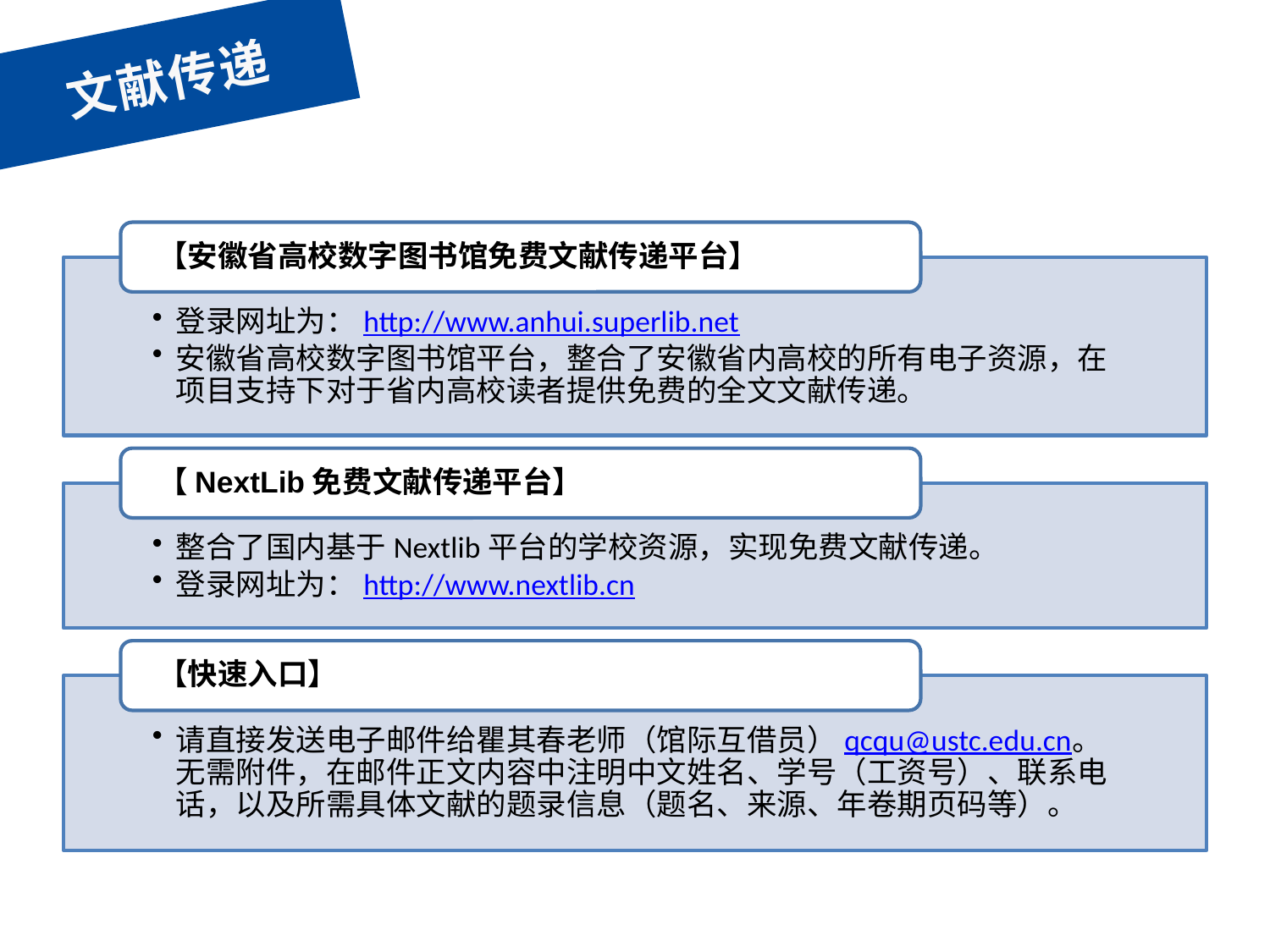

文献传递
登录网址为：http://www.anhui.superlib.net
安徽省高校数字图书馆平台，整合了安徽省内高校的所有电子资源，在项目支持下对于省内高校读者提供免费的全文文献传递。
【安徽省高校数字图书馆免费文献传递平台】
整合了国内基于Nextlib平台的学校资源，实现免费文献传递。
登录网址为：http://www.nextlib.cn
【NextLib免费文献传递平台】
请直接发送电子邮件给瞿其春老师（馆际互借员）qcqu@ustc.edu.cn。无需附件，在邮件正文内容中注明中文姓名、学号（工资号）、联系电话，以及所需具体文献的题录信息（题名、来源、年卷期页码等）。
【快速入口】